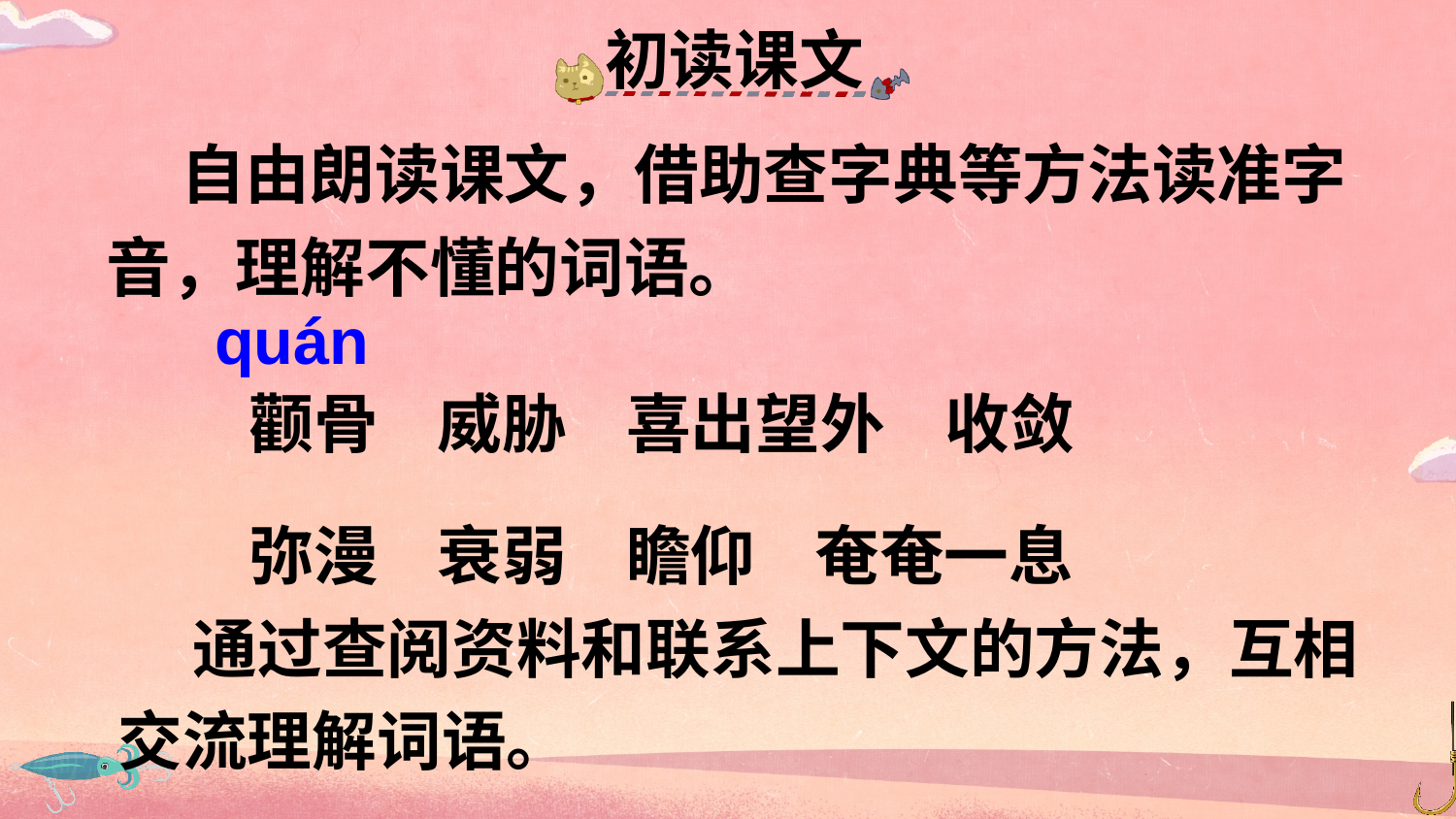

初读课文
    自由朗读课文，借助查字典等方法读准字音，理解不懂的词语。
quán
颧骨    威胁    喜出望外    收敛
弥漫    衰弱    瞻仰    奄奄一息
    通过查阅资料和联系上下文的方法，互相交流理解词语。